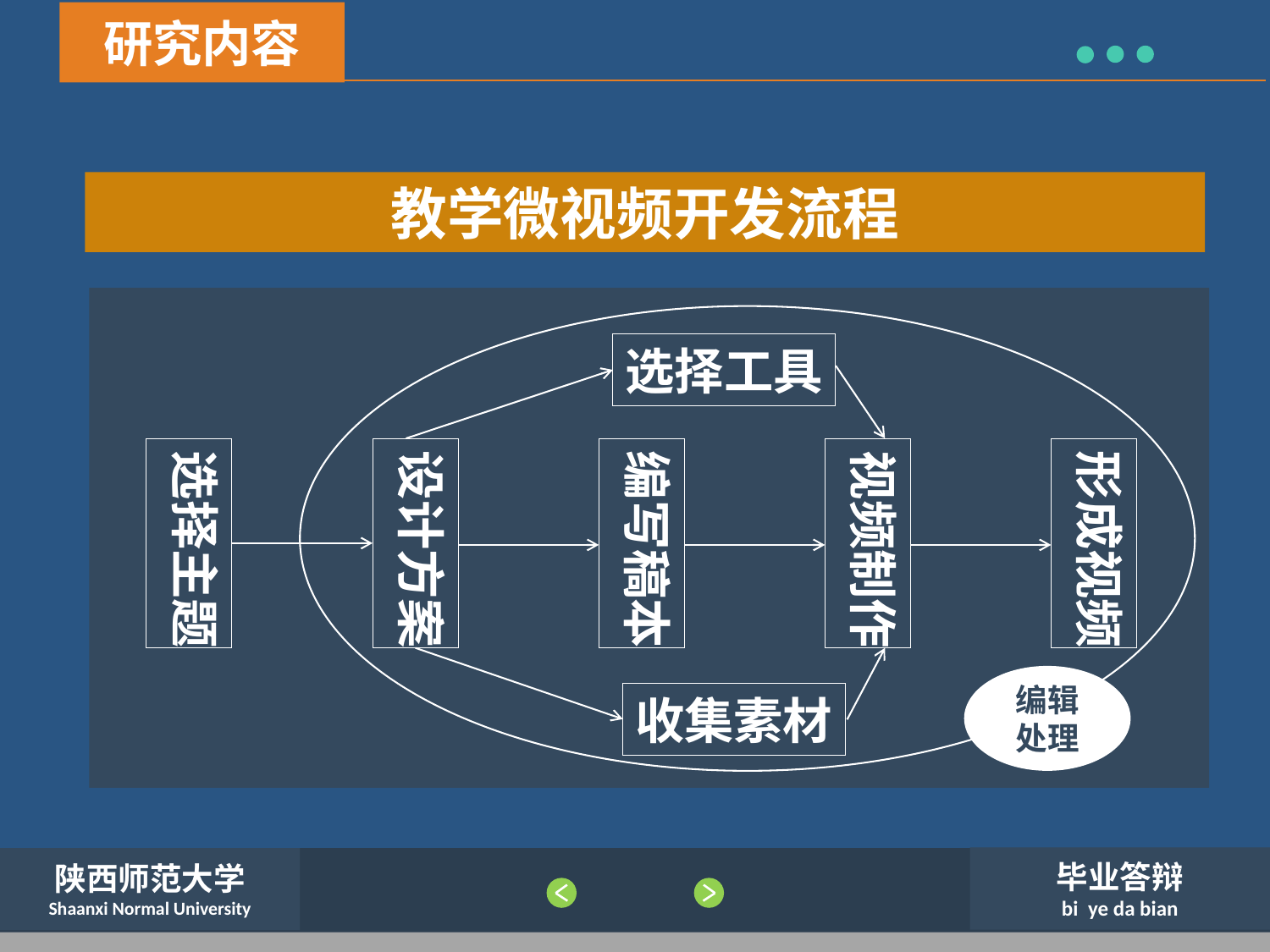

研究内容

教学微视频开发流程

选择工具
选择主题
设计方案
编写稿本
视频制作
形成视频
编辑处理
收集素材
毕业答辩
bi  ye da bian

陕西师范大学
Shaanxi Normal University